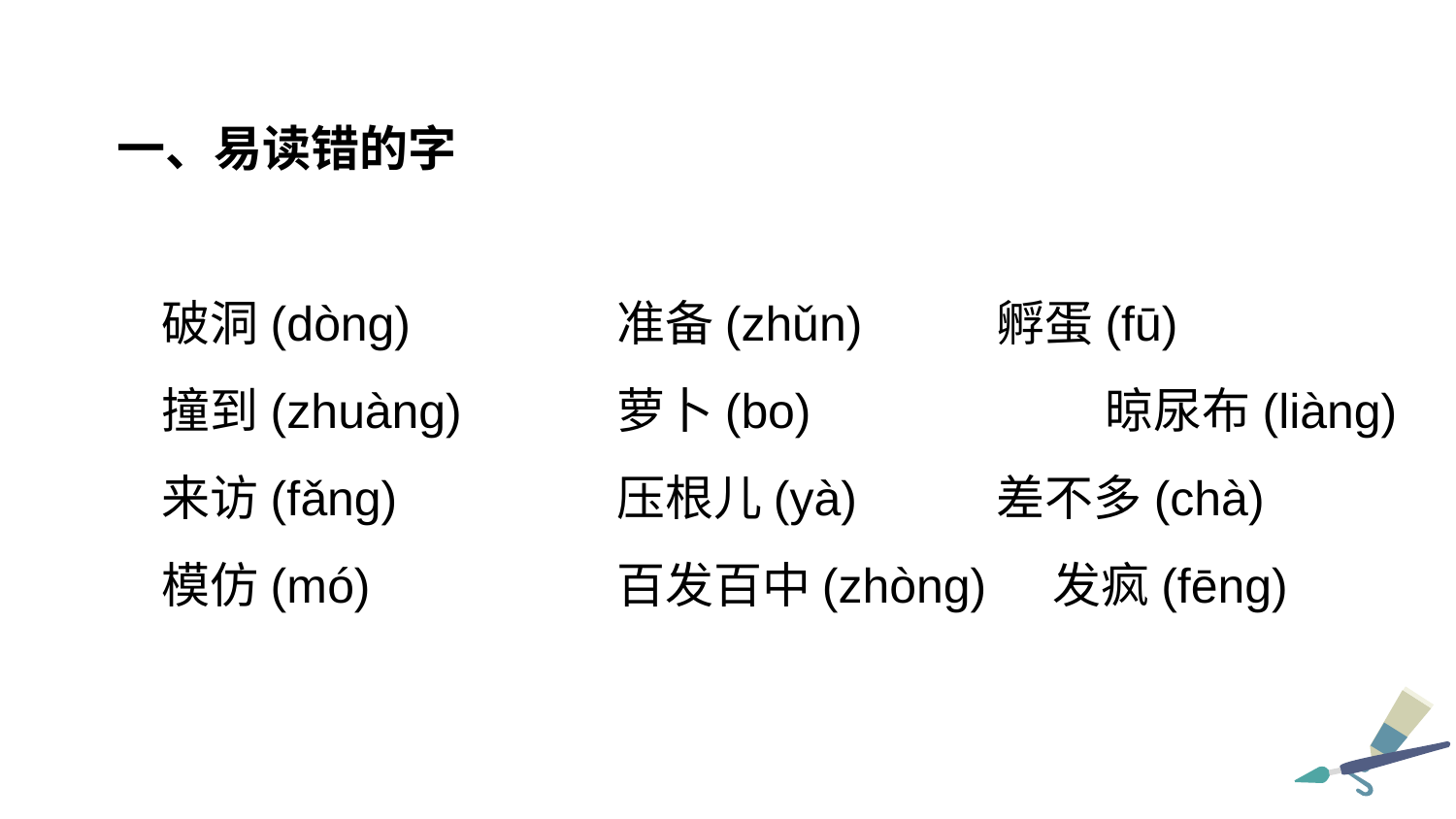

一、易读错的字

破洞(dòng) 	  准备(zhǔn) 	       孵蛋(fū)
撞到(zhuàng)	  萝卜(bo) 	               晾尿布(liàng)
来访(fǎng) 	  压根儿(yà)	       差不多(chà)
模仿(mó)	  百发百中(zhòng)    发疯(fēng)